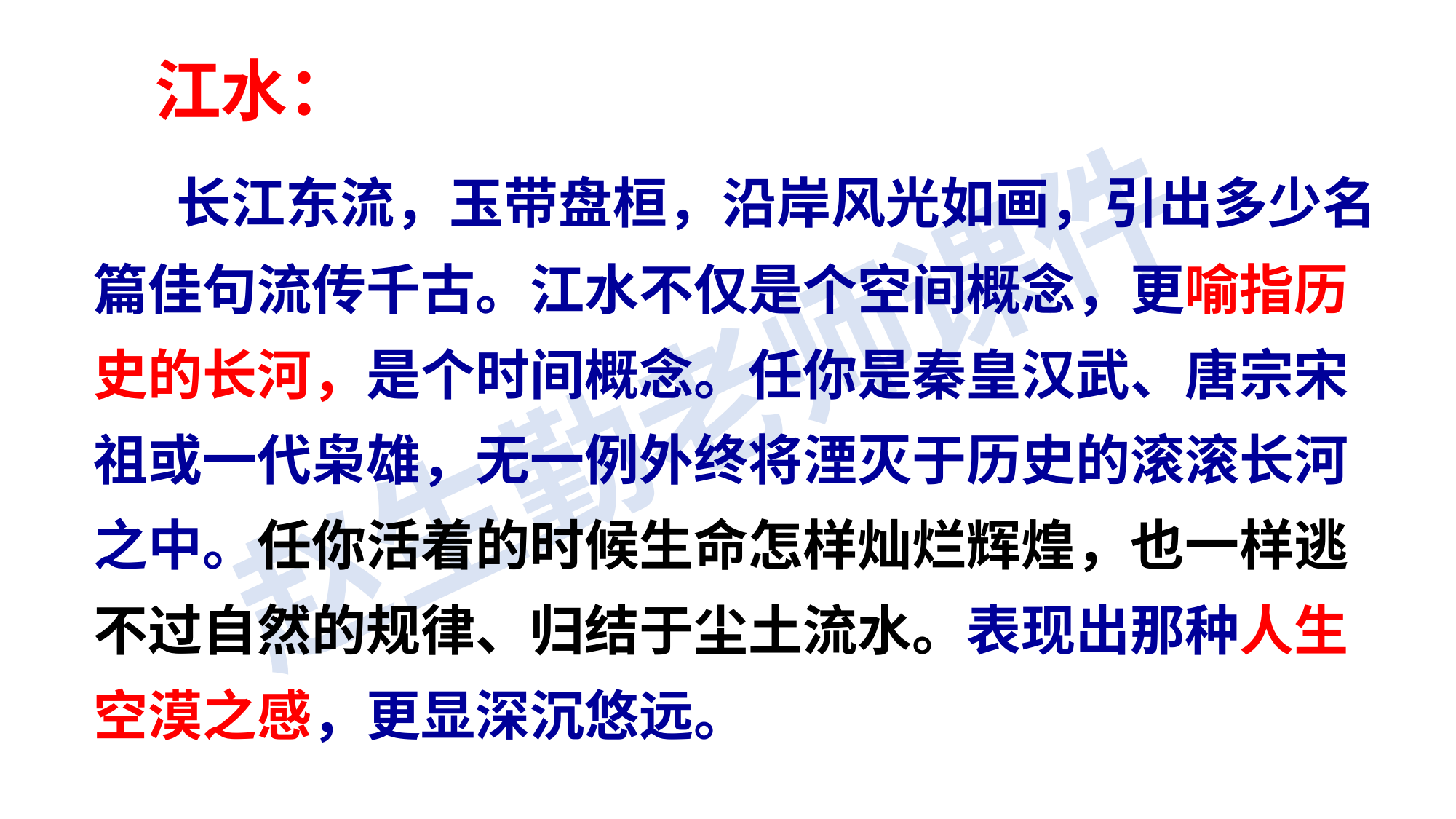

江水：
     长江东流，玉带盘桓，沿岸风光如画，引出多少名篇佳句流传千古。江水不仅是个空间概念，更喻指历史的长河，是个时间概念。任你是秦皇汉武、唐宗宋祖或一代枭雄，无一例外终将湮灭于历史的滚滚长河之中。任你活着的时候生命怎样灿烂辉煌，也一样逃不过自然的规律、归结于尘土流水。表现出那种人生空漠之感，更显深沉悠远。